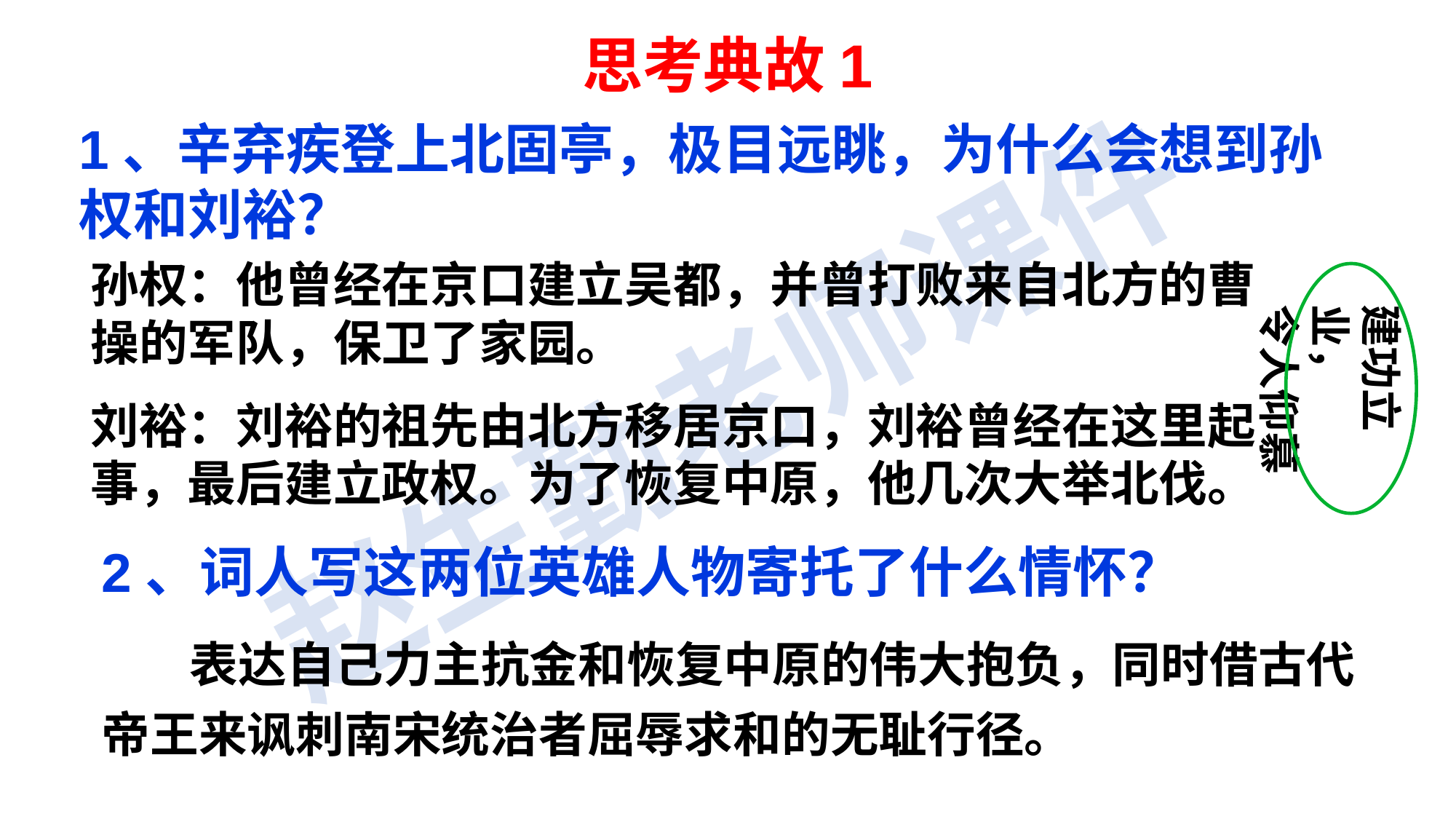

思考典故1
1、辛弃疾登上北固亭，极目远眺，为什么会想到孙权和刘裕？
孙权：他曾经在京口建立吴都，并曾打败来自北方的曹操的军队，保卫了家园。
刘裕：刘裕的祖先由北方移居京口，刘裕曾经在这里起事，最后建立政权。为了恢复中原，他几次大举北伐。

建功立业，
令人仰慕
2、词人写这两位英雄人物寄托了什么情怀？
       表达自己力主抗金和恢复中原的伟大抱负，同时借古代帝王来讽刺南宋统治者屈辱求和的无耻行径。